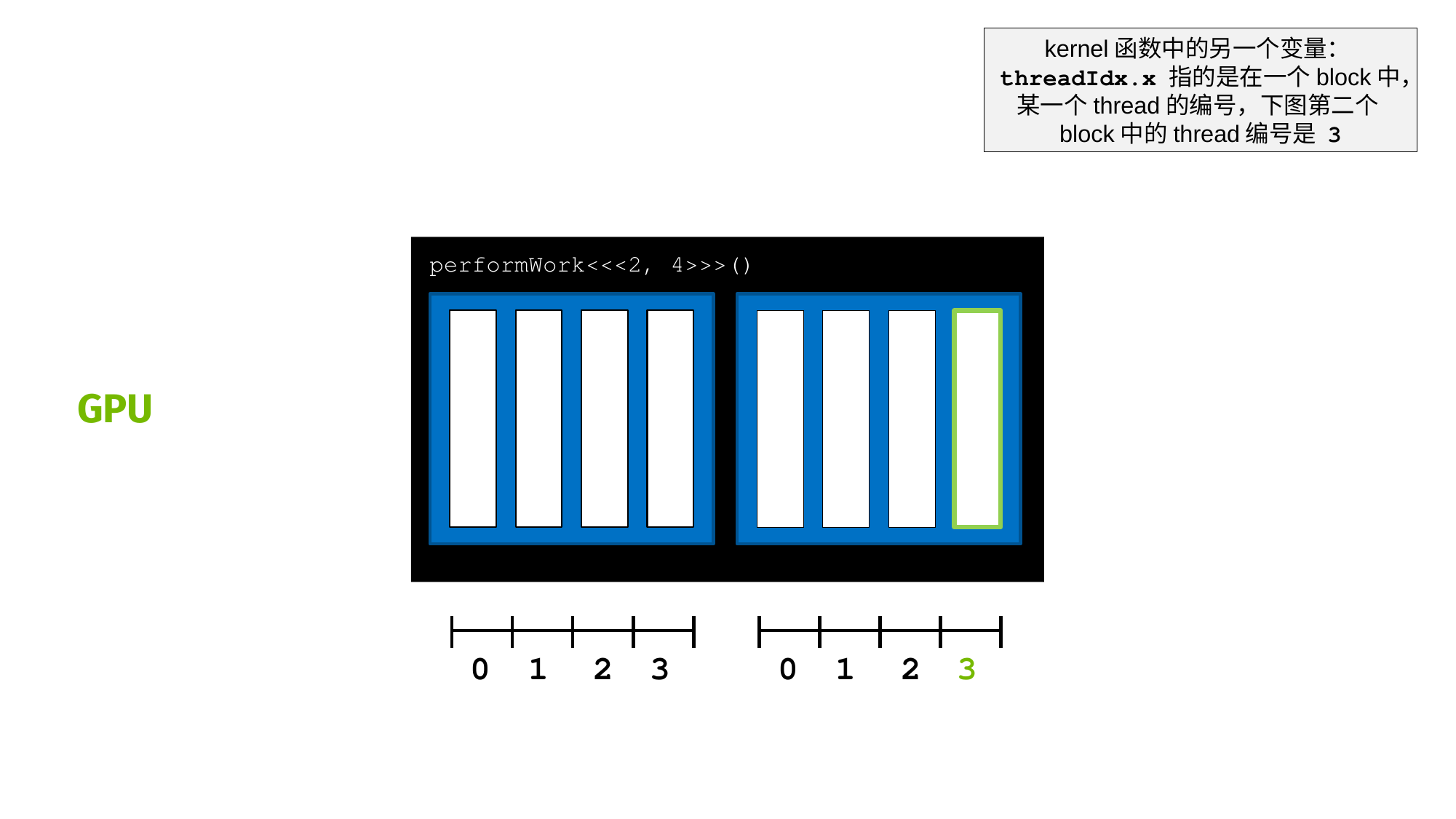

kernel函数中的另一个变量：threadIdx.x 指的是在一个block中，某一个thread的编号，下图第二个block中的thread编号是 3

performWork<<<2, 4>>>()

GPU
0
1
2
3
0
1
2
3